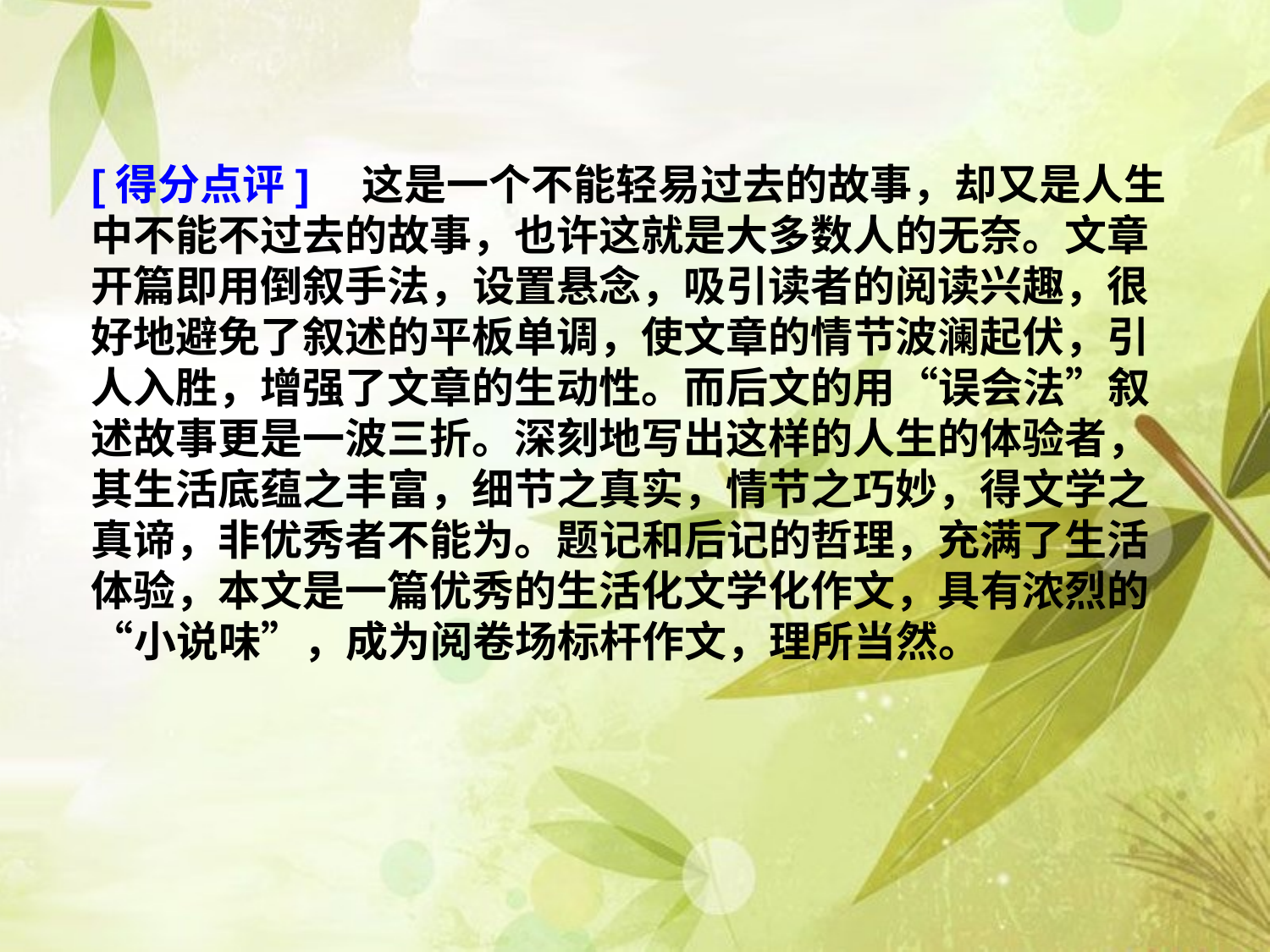

[得分点评]　这是一个不能轻易过去的故事，却又是人生中不能不过去的故事，也许这就是大多数人的无奈。文章开篇即用倒叙手法，设置悬念，吸引读者的阅读兴趣，很好地避免了叙述的平板单调，使文章的情节波澜起伏，引人入胜，增强了文章的生动性。而后文的用“误会法”叙述故事更是一波三折。深刻地写出这样的人生的体验者，其生活底蕴之丰富，细节之真实，情节之巧妙，得文学之真谛，非优秀者不能为。题记和后记的哲理，充满了生活体验，本文是一篇优秀的生活化文学化作文，具有浓烈的“小说味”，成为阅卷场标杆作文，理所当然。